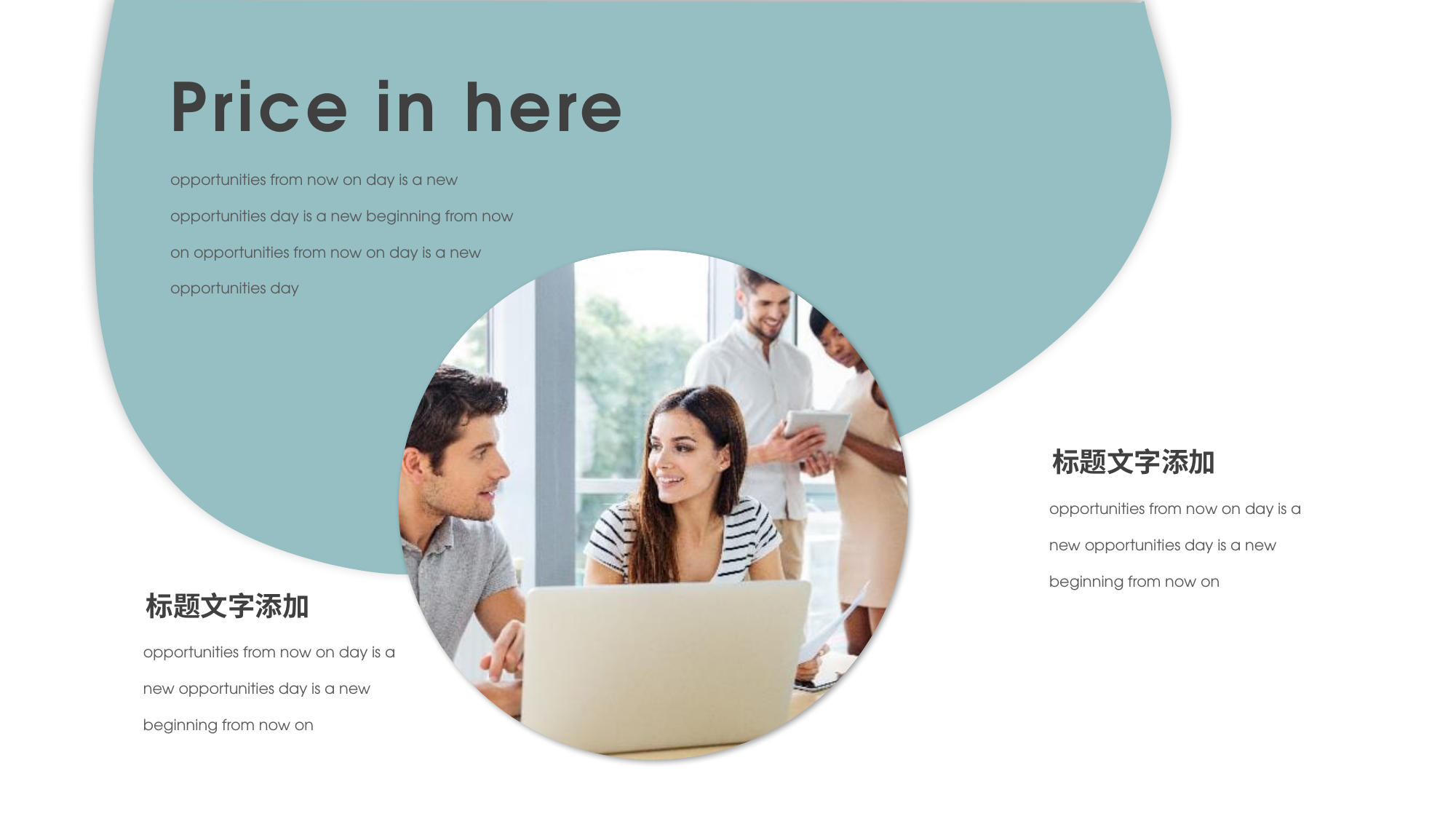

Price in here
opportunities from now on day is a new opportunities day is a new beginning from now on opportunities from now on day is a new opportunities day

标题文字添加
opportunities from now on day is a new opportunities day is a new beginning from now on
标题文字添加
opportunities from now on day is a new opportunities day is a new beginning from now on